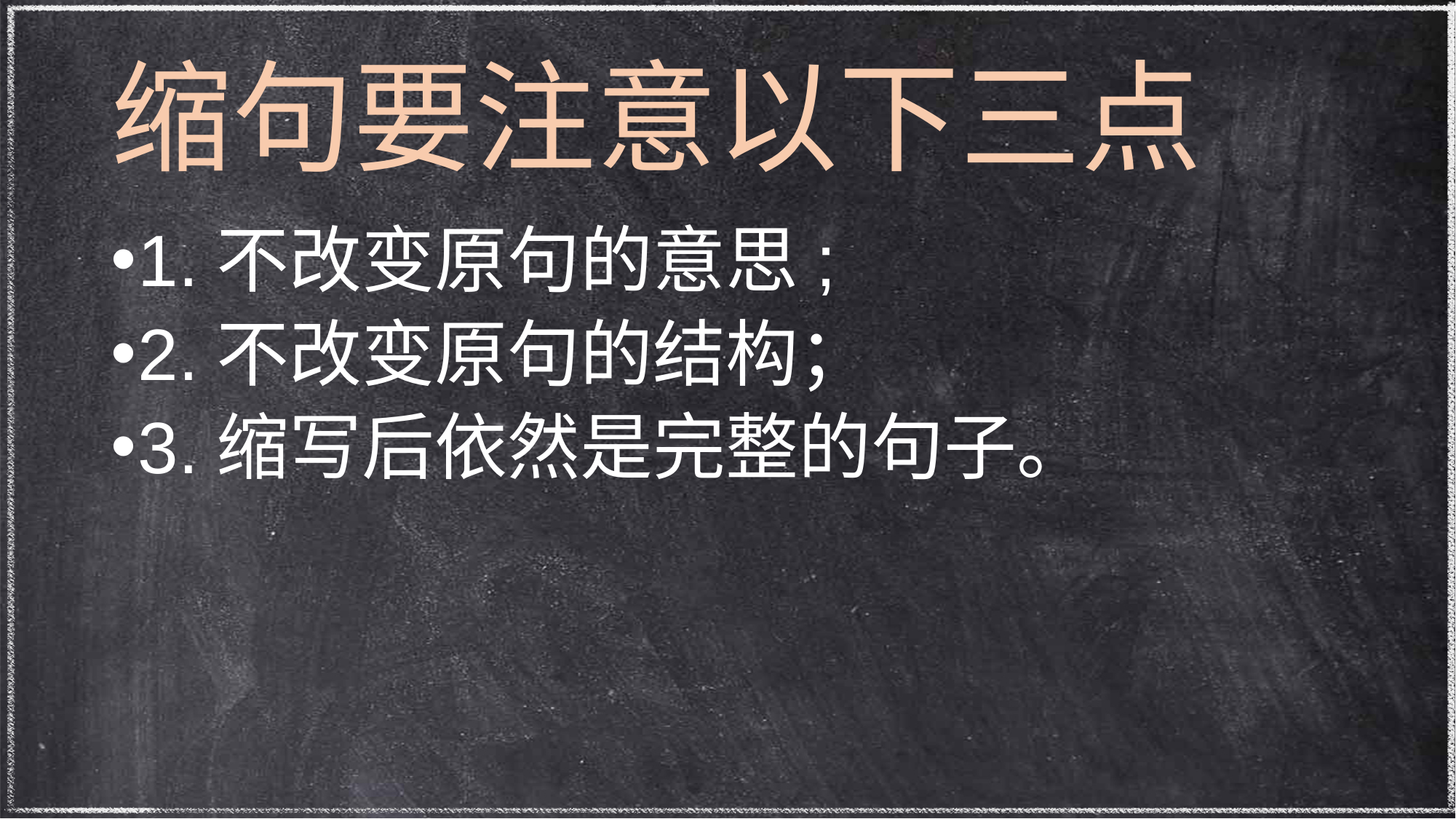

# 缩句要注意以下三点
1.不改变原句的意思;
2.不改变原句的结构；
3.缩写后依然是完整的句子。